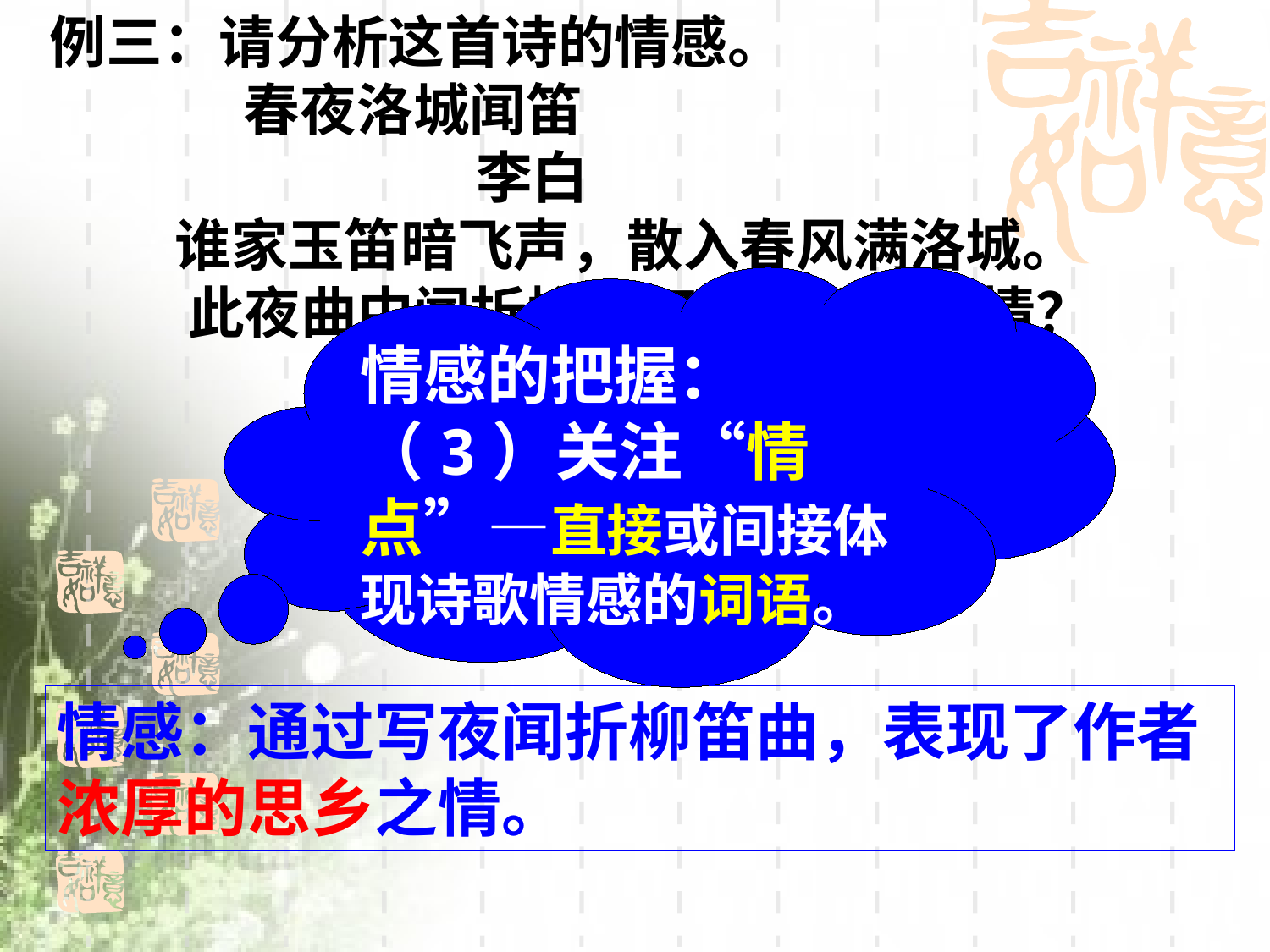

例三：请分析这首诗的情感。
              春夜洛城闻笛
                                李白
谁家玉笛暗飞声，散入春风满洛城。
 此夜曲中闻折柳，何人不起故园情？
情感的把握：（3）关注“情点”—直接或间接体现诗歌情感的词语。
情感：通过写夜闻折柳笛曲，表现了作者浓厚的思乡之情。